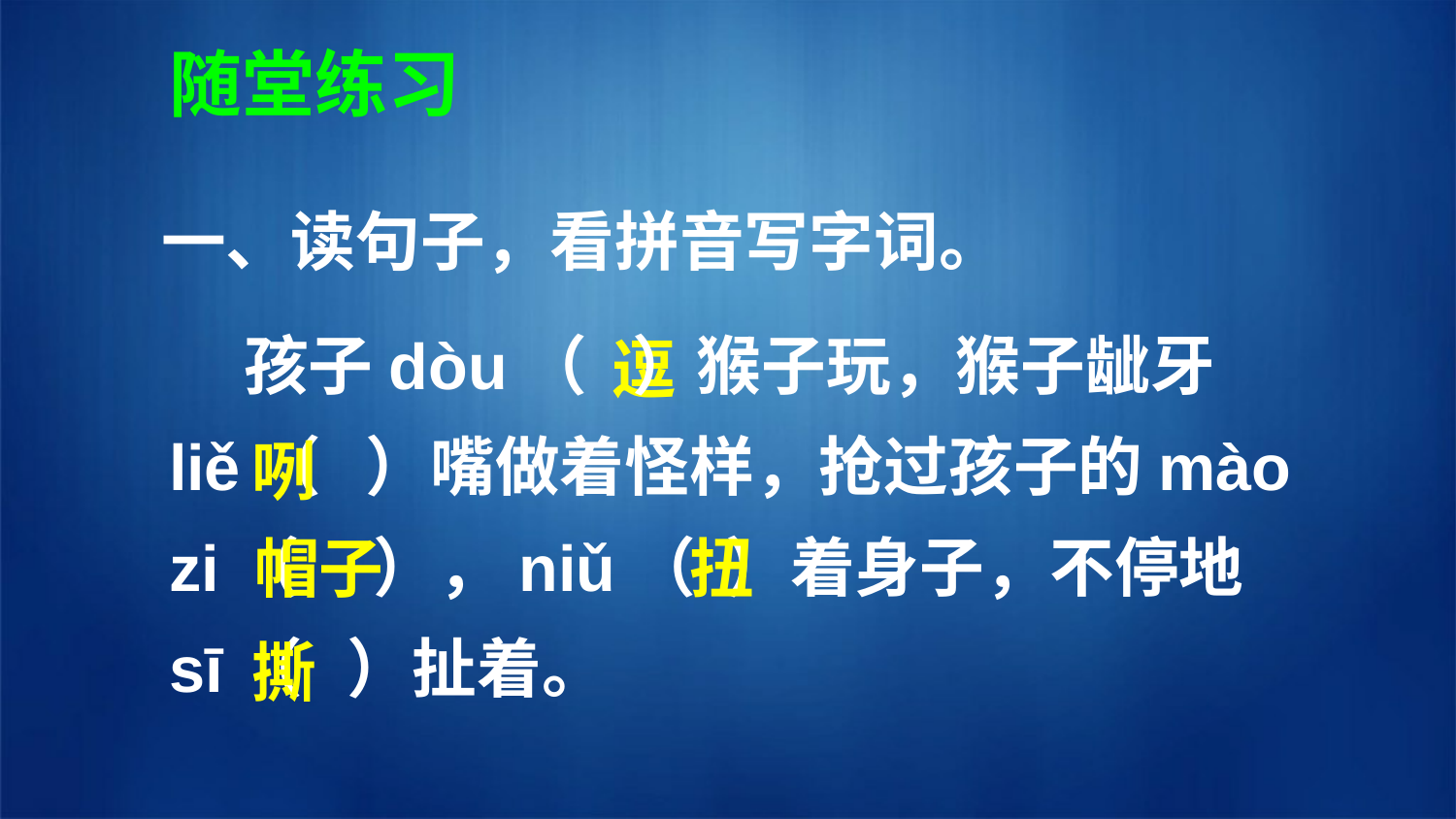

随堂练习
一、读句子，看拼音写字词。
逗
    孩子dòu（   ）猴子玩，猴子龇牙liě（   ）嘴做着怪样，抢过孩子的mào zi（     ），niǔ（  ）着身子，不停地sī（   ）扯着。
咧
帽子
扭
撕